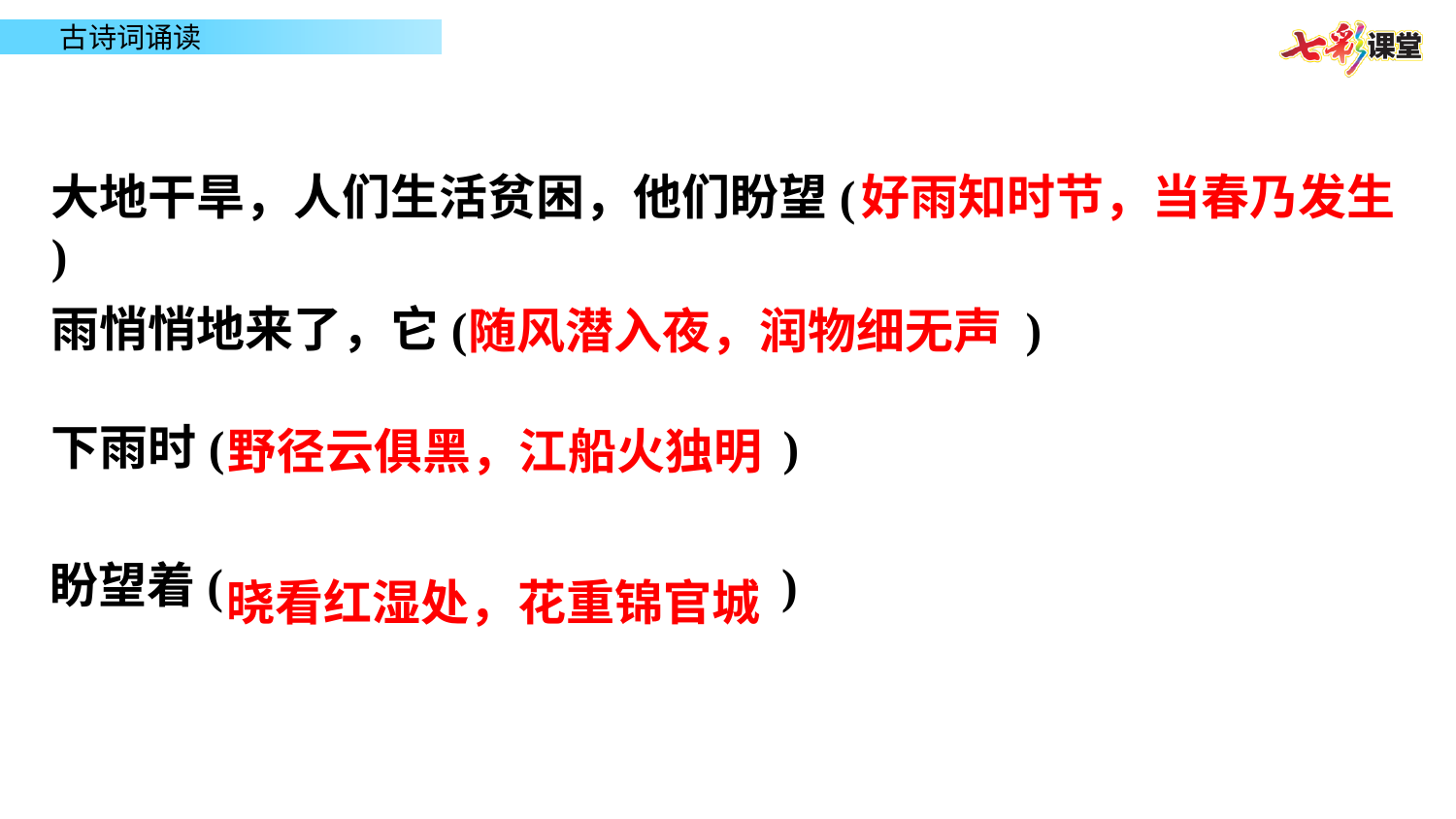

大地干旱，人们生活贫困，他们盼望(                                              )
好雨知时节，当春乃发生
雨悄悄地来了，它(                                              )
随风潜入夜，润物细无声
下雨时(                                              )
野径云俱黑，江船火独明
晓看红湿处，花重锦官城
盼望着(                                              )